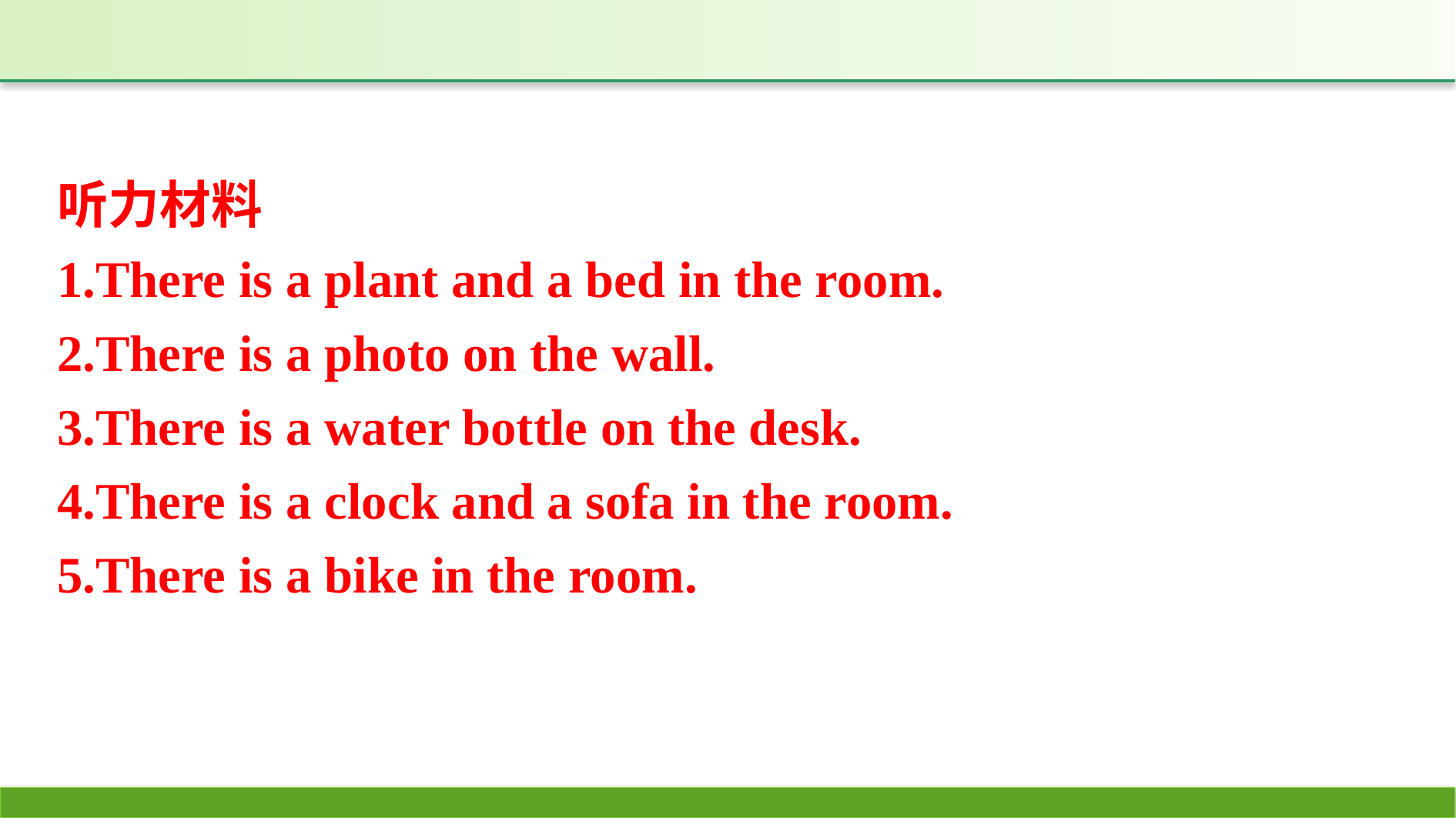

听力材料
1.There is a plant and a bed in the room.
2.There is a photo on the wall.
3.There is a water bottle on the desk.
4.There is a clock and a sofa in the room.
5.There is a bike in the room.